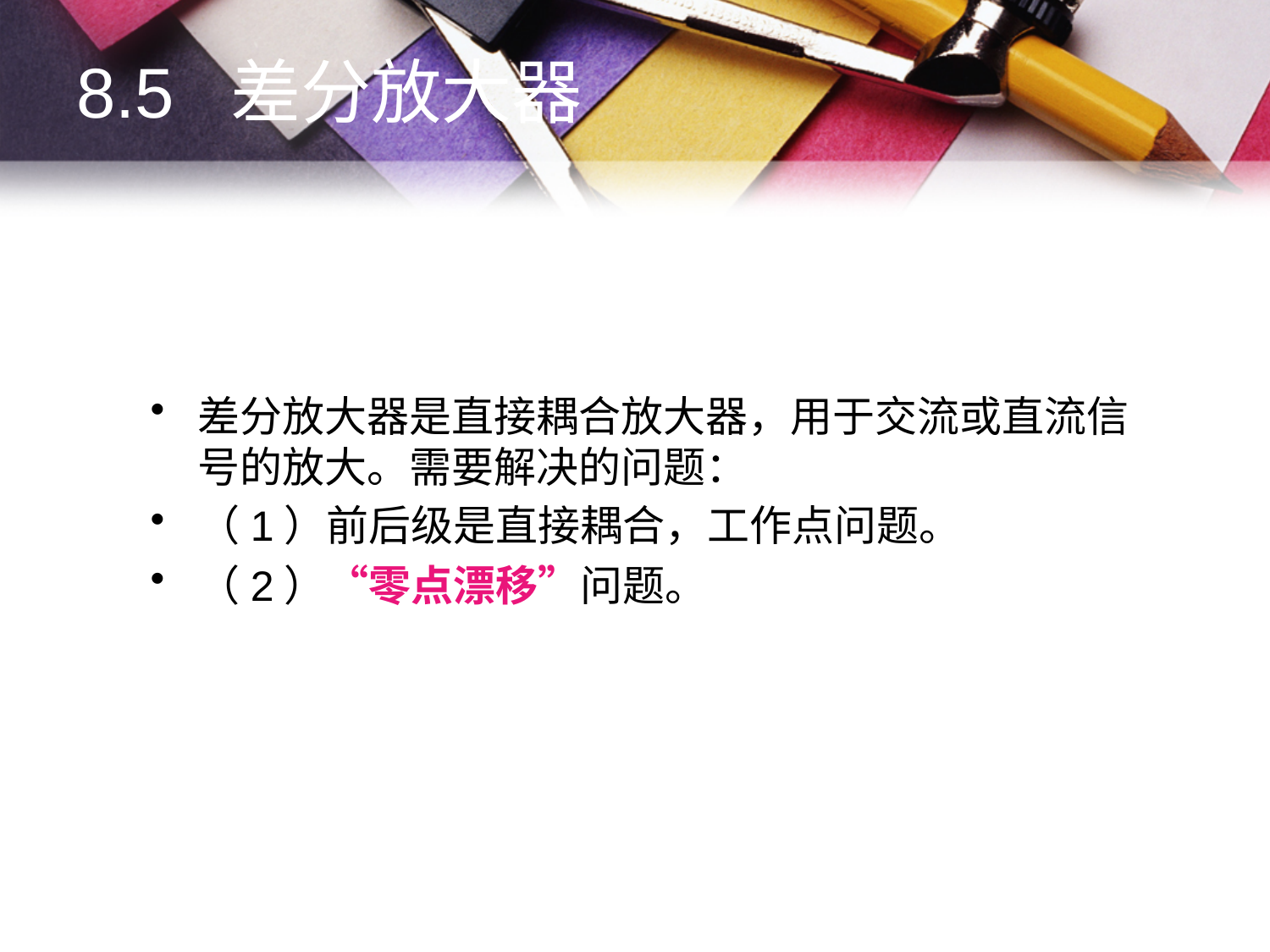

8.5  差分放大器
差分放大器是直接耦合放大器，用于交流或直流信号的放大。需要解决的问题：
（1）前后级是直接耦合，工作点问题。
（2）“零点漂移”问题。